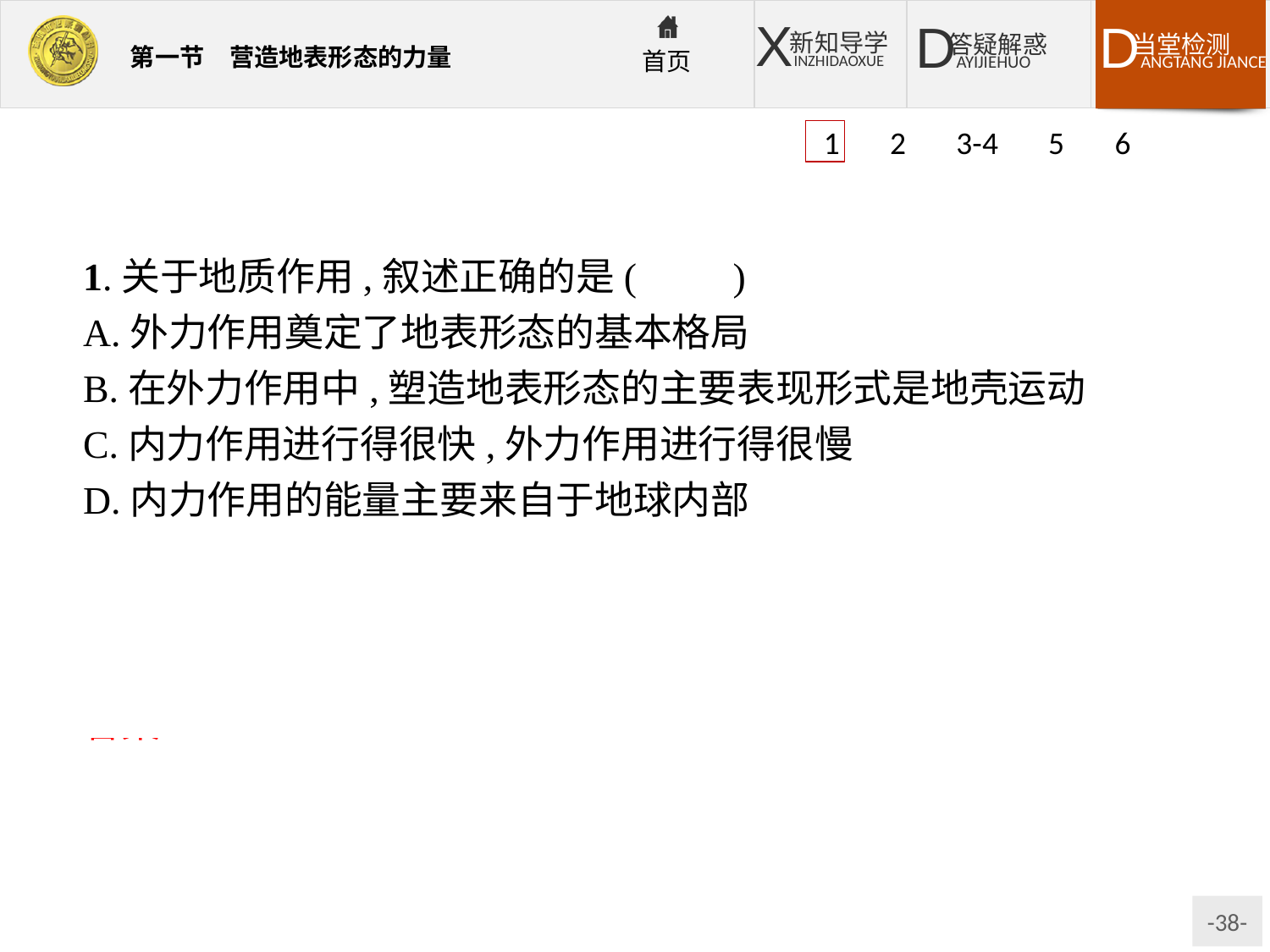

1       2       3-4       5       6

1.关于地质作用,叙述正确的是(　　)
A.外力作用奠定了地表形态的基本格局
B.在外力作用中,塑造地表形态的主要表现形式是地壳运动
C.内力作用进行得很快,外力作用进行得很慢
D.内力作用的能量主要来自于地球内部
解析:内力作用奠定了地表形态的基本格局;地壳运动是内力作用中塑造地表形态的主要表现形式;内力作用有时进行得极其缓慢,不易被人察觉。
答案:D